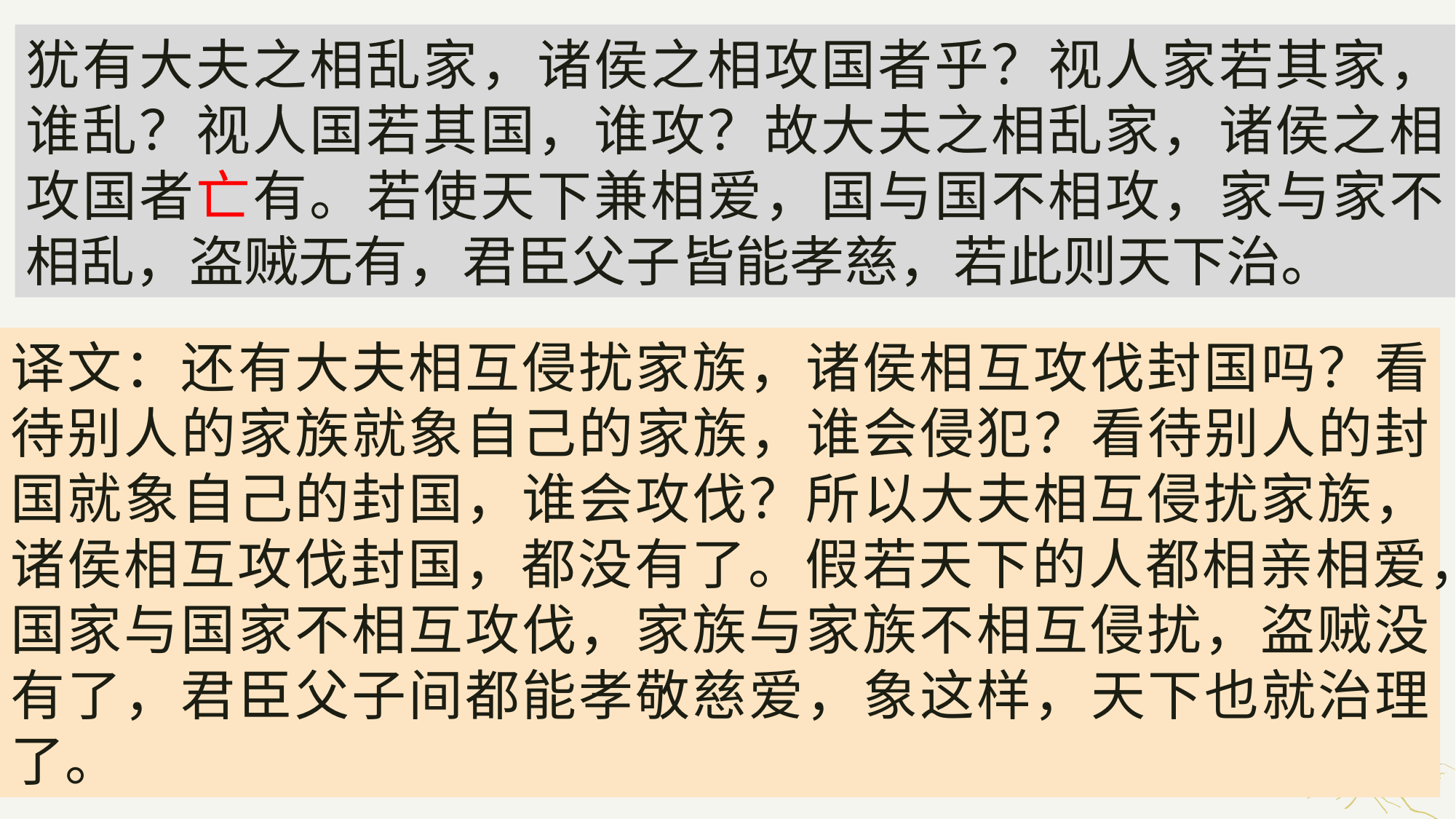

犹有大夫之相乱家，诸侯之相攻国者乎？视人家若其家，谁乱？视人国若其国，谁攻？故大夫之相乱家，诸侯之相攻国者亡有。若使天下兼相爱，国与国不相攻，家与家不相乱，盗贼无有，君臣父子皆能孝慈，若此则天下治。
译文：还有大夫相互侵扰家族，诸侯相互攻伐封国吗？看待别人的家族就象自己的家族，谁会侵犯？看待别人的封国就象自己的封国，谁会攻伐？所以大夫相互侵扰家族，诸侯相互攻伐封国，都没有了。假若天下的人都相亲相爱，国家与国家不相互攻伐，家族与家族不相互侵扰，盗贼没有了，君臣父子间都能孝敬慈爱，象这样，天下也就治理了。